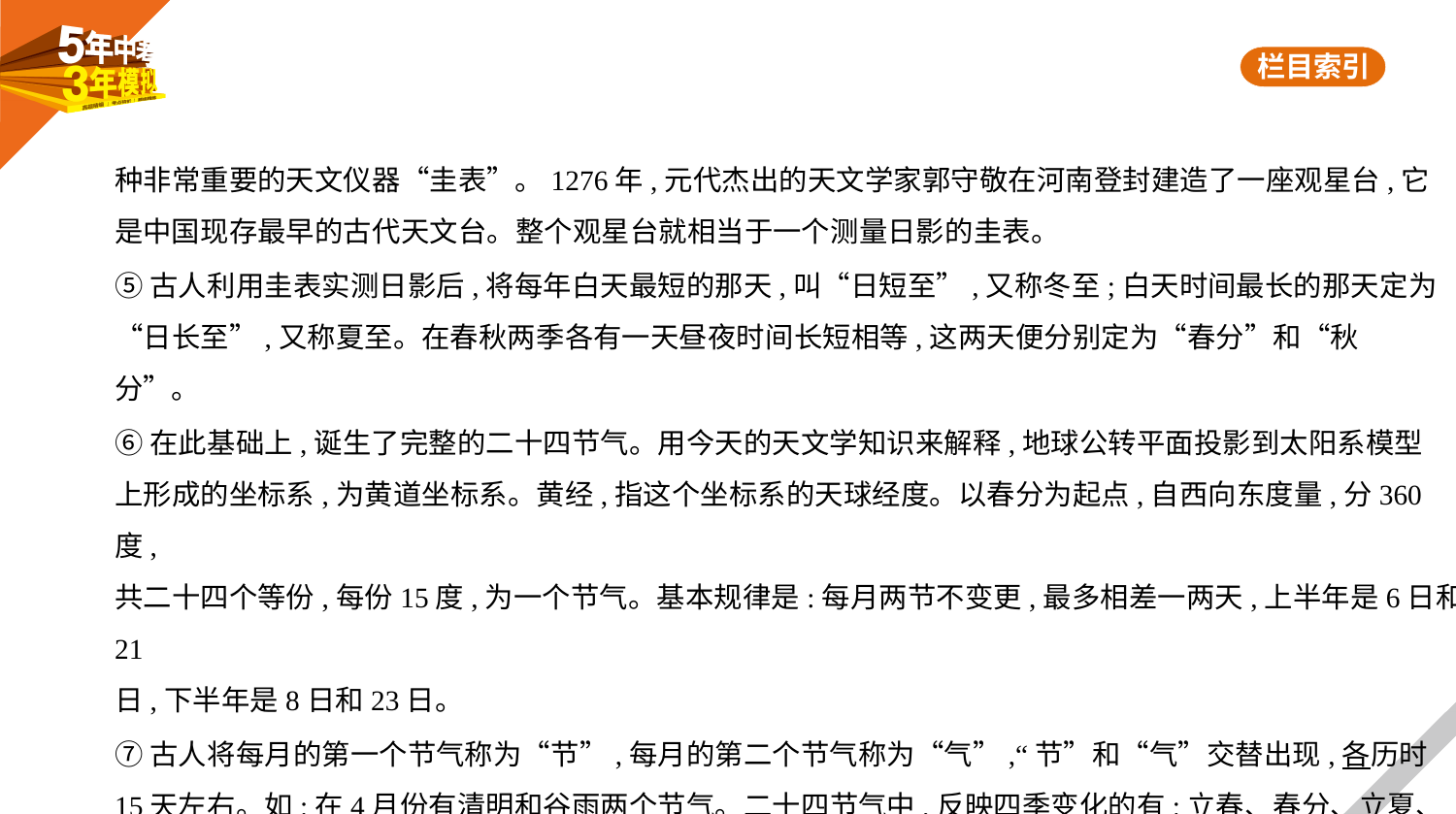

种非常重要的天文仪器“圭表”。1276年,元代杰出的天文学家郭守敬在河南登封建造了一座观星台,它
是中国现存最早的古代天文台。整个观星台就相当于一个测量日影的圭表。
⑤古人利用圭表实测日影后,将每年白天最短的那天,叫“日短至”,又称冬至;白天时间最长的那天定为
“日长至”,又称夏至。在春秋两季各有一天昼夜时间长短相等,这两天便分别定为“春分”和“秋
分”。
⑥在此基础上,诞生了完整的二十四节气。用今天的天文学知识来解释,地球公转平面投影到太阳系模型
上形成的坐标系,为黄道坐标系。黄经,指这个坐标系的天球经度。以春分为起点,自西向东度量,分360度,
共二十四个等份,每份15度,为一个节气。基本规律是:每月两节不变更,最多相差一两天,上半年是6日和21
日,下半年是8日和23日。
⑦古人将每月的第一个节气称为“节”,每月的第二个节气称为“气”,“节”和“气”交替出现,各历时
15天左右。如:在4月份有清明和谷雨两个节气。二十四节气中,反映四季变化的有:立春、春分、立夏、